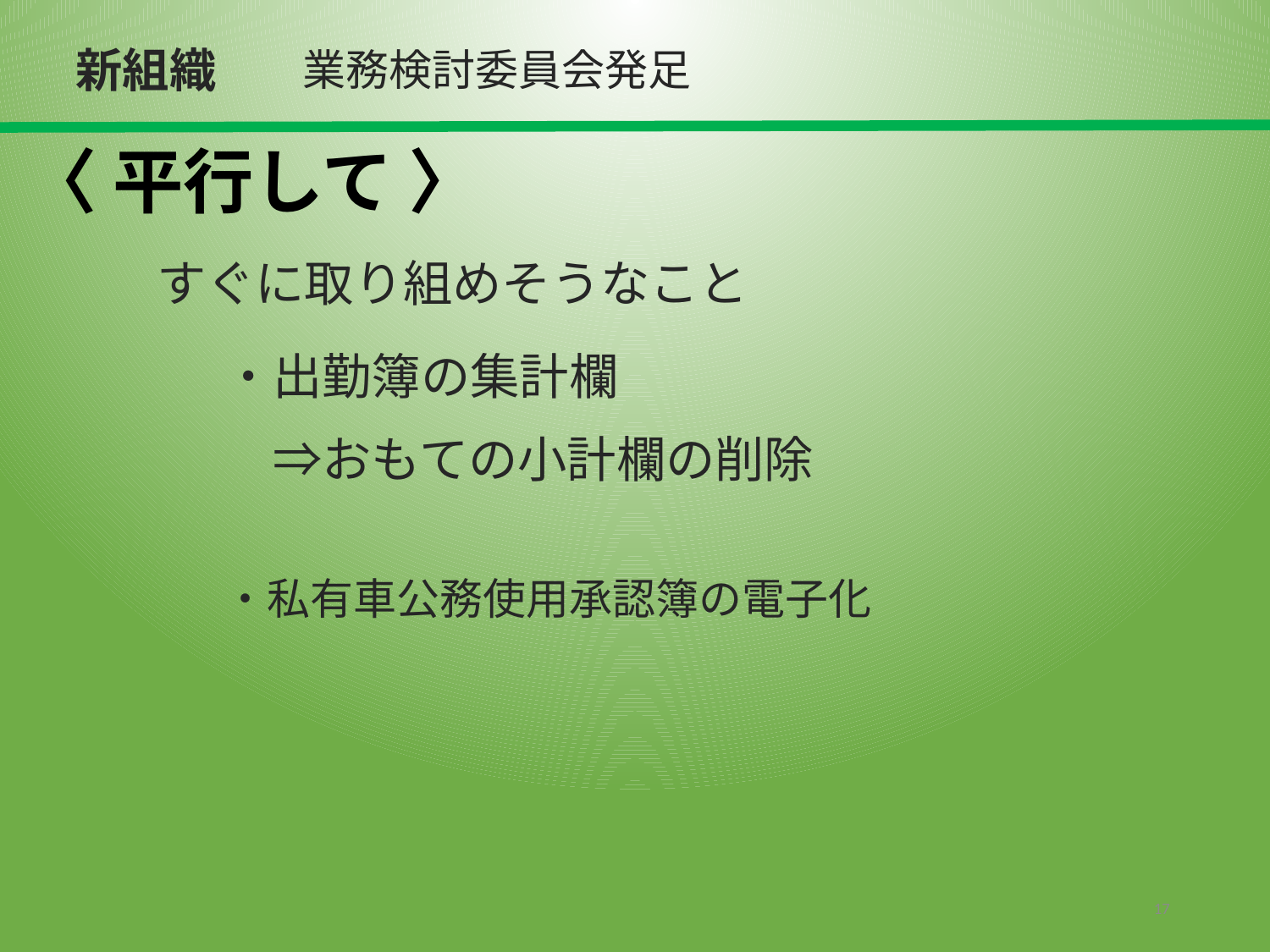

新組織
業務検討委員会発足
# 〈 平行して 〉
すぐに取り組めそうなこと
・出勤簿の集計欄

　⇒おもての小計欄の削除
・私有車公務使用承認簿の電子化
17